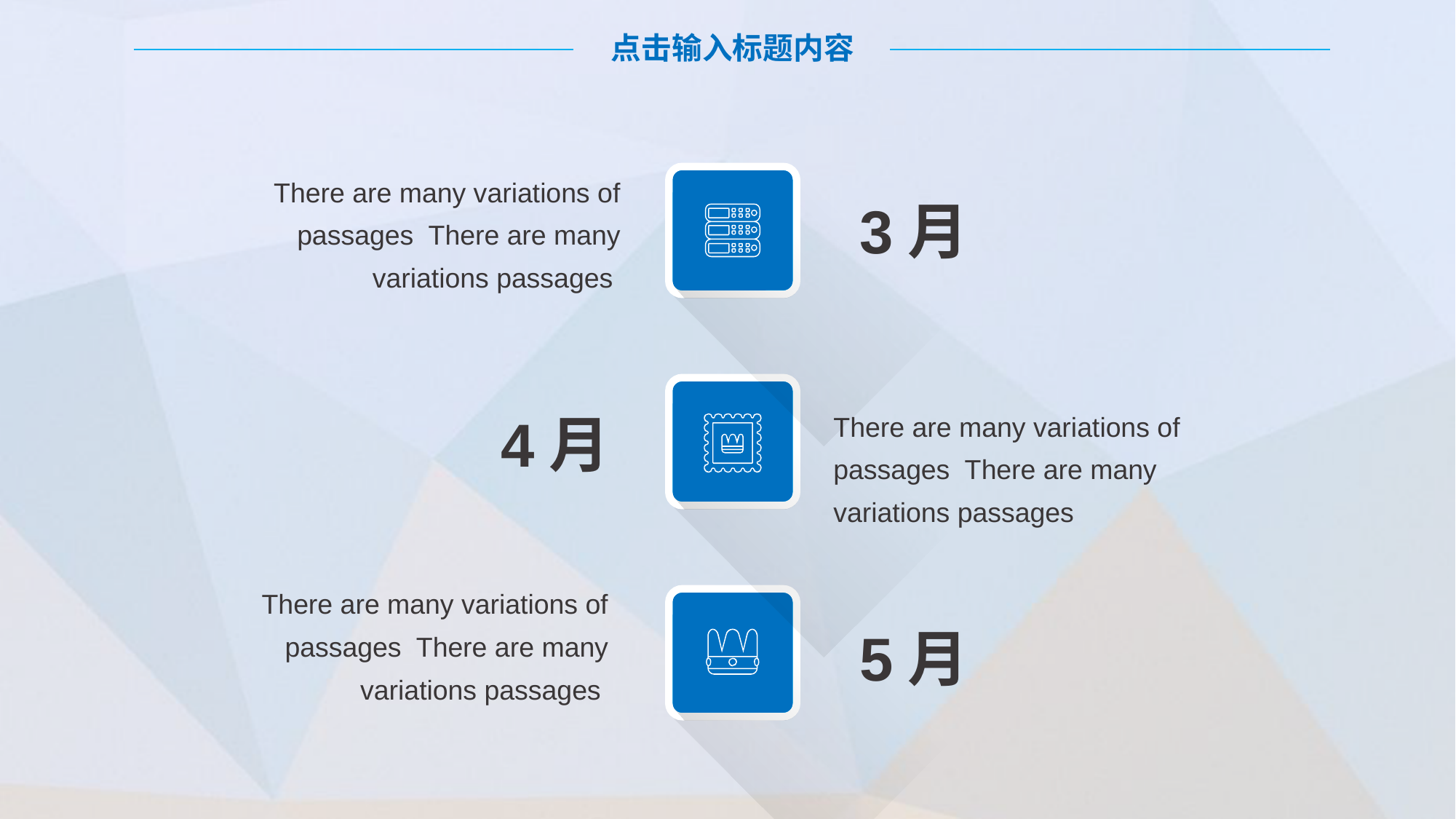

点击输入标题内容
There are many variations of passages  There are many variations passages

3月

There are many variations of passages  There are many variations passages
4月

There are many variations of passages  There are many variations passages

5月